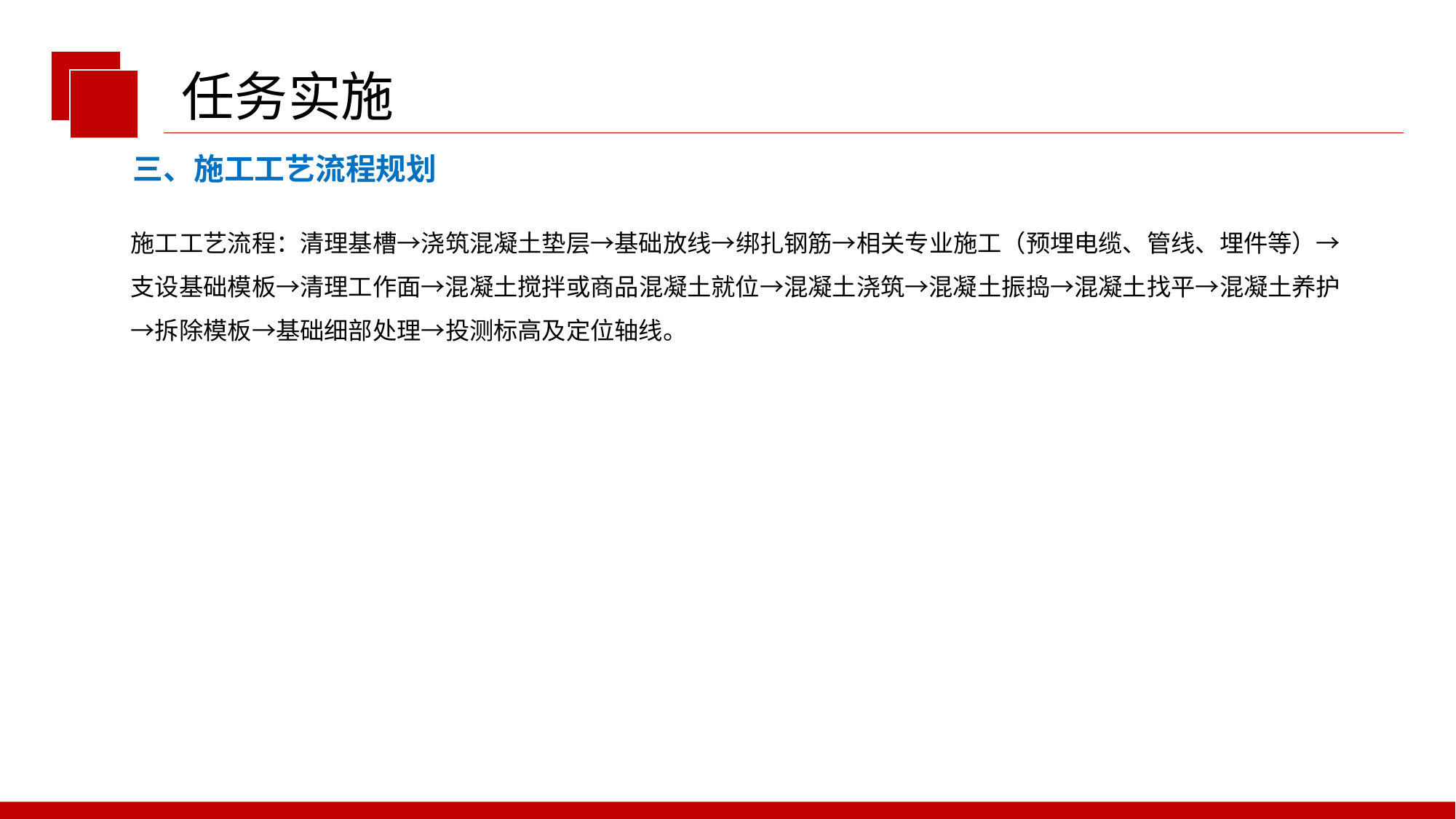

任务实施
三、施工工艺流程规划
施工工艺流程：清理基槽→浇筑混凝土垫层→基础放线→绑扎钢筋→相关专业施工（预埋电缆、管线、埋件等）→支设基础模板→清理工作面→混凝土搅拌或商品混凝土就位→混凝土浇筑→混凝土振捣→混凝土找平→混凝土养护→拆除模板→基础细部处理→投测标高及定位轴线。